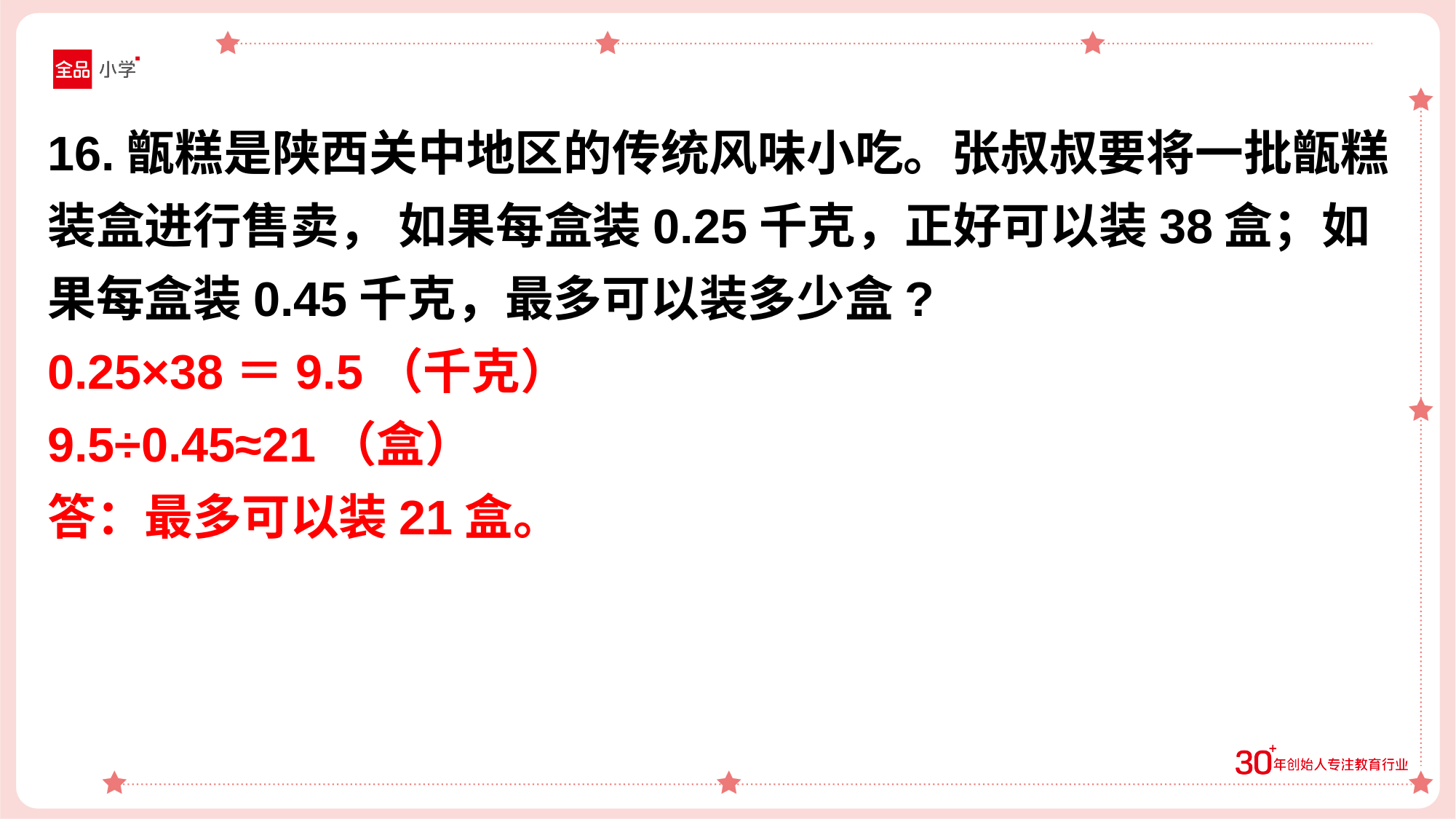

16.甑糕是陕西关中地区的传统风味小吃。张叔叔要将一批甑糕装盒进行售卖， 如果每盒装0.25千克，正好可以装38盒；如果每盒装0.45千克，最多可以装多少盒?
0.25×38＝9.5（千克）
9.5÷0.45≈21（盒）
答：最多可以装21盒。